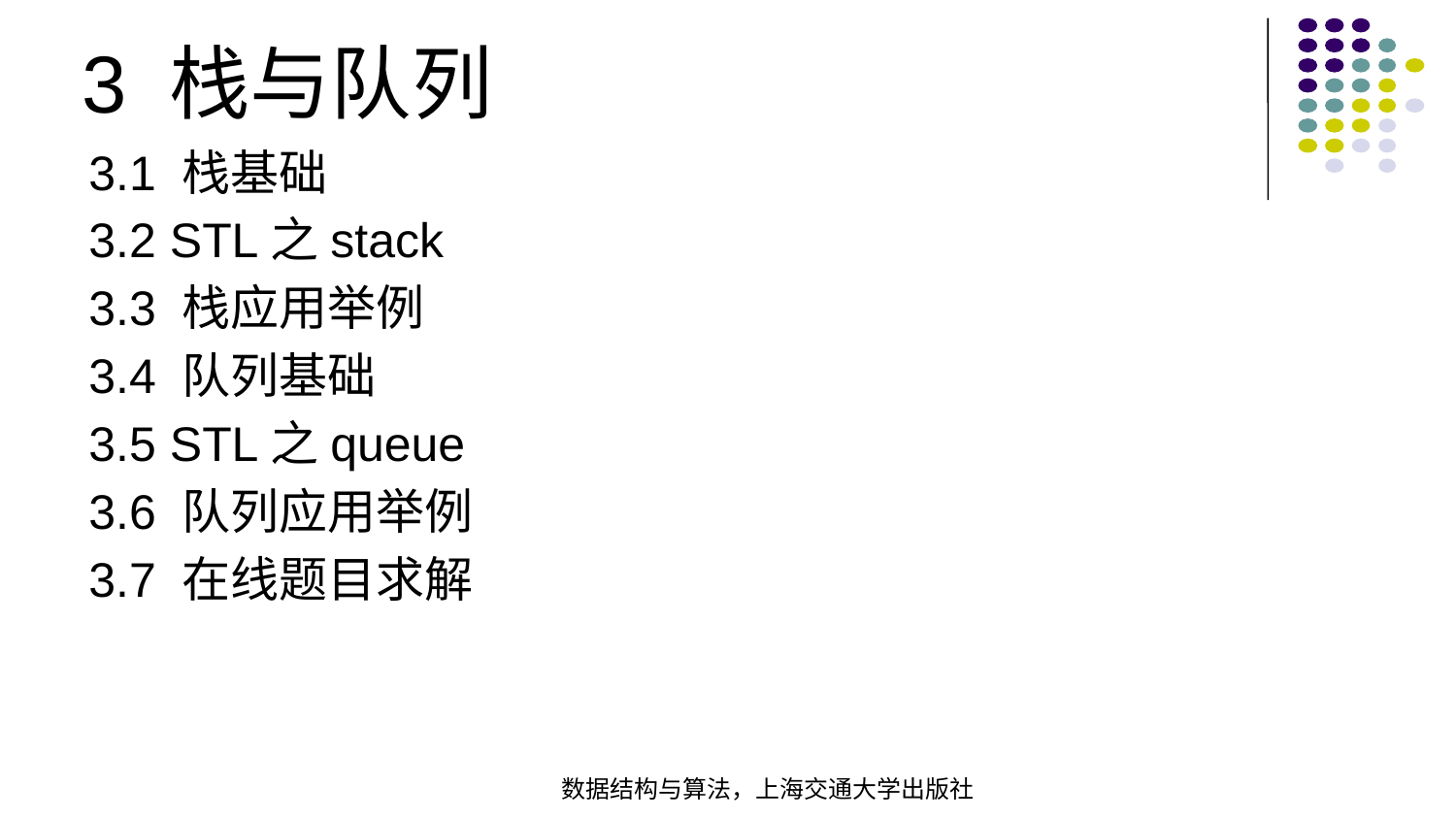

3 栈与队列
3.1 栈基础
3.2 STL之stack
3.3 栈应用举例
3.4 队列基础
3.5 STL之queue
3.6 队列应用举例
3.7 在线题目求解